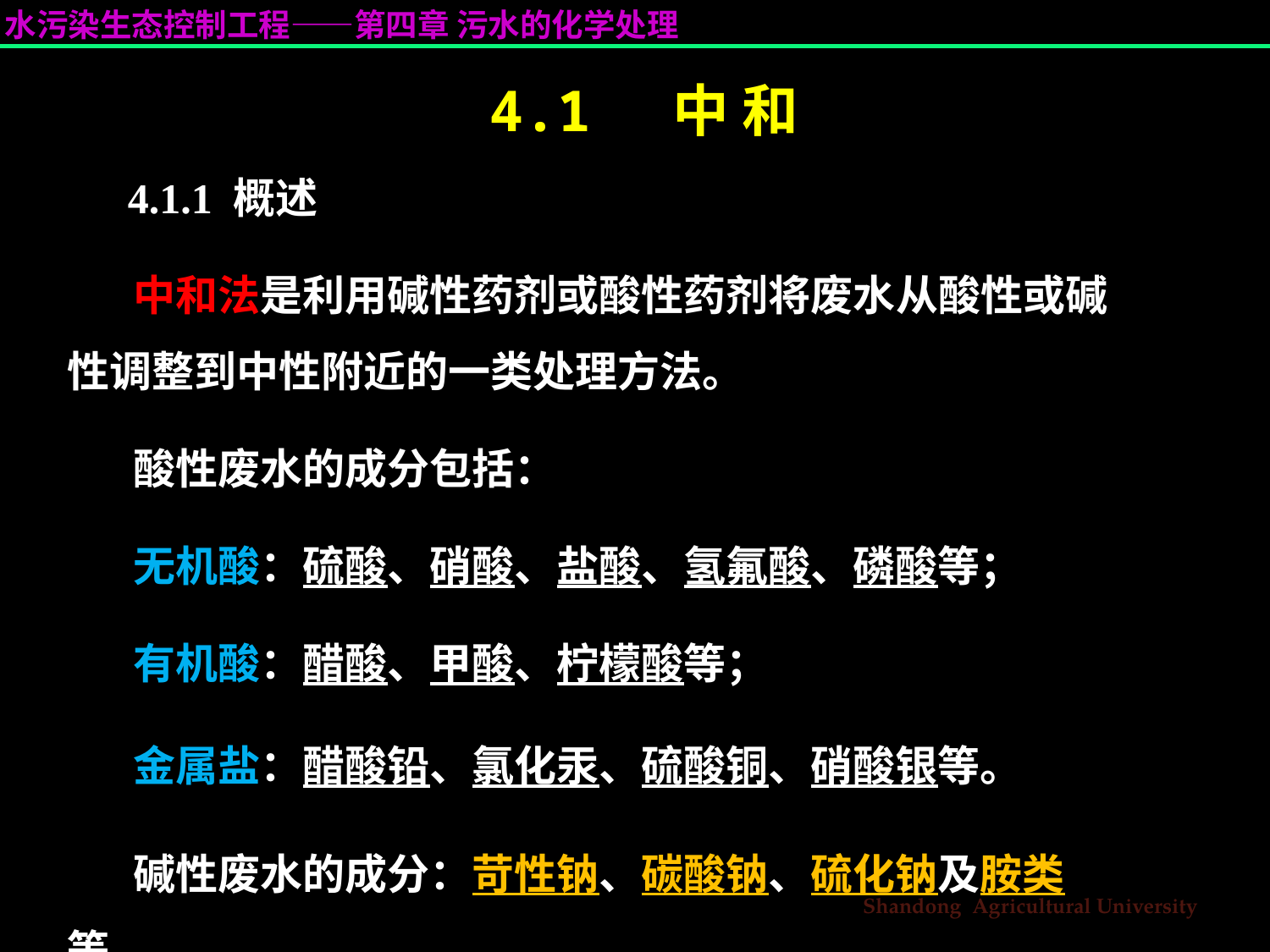

4.1  中 和
# 4.1.1 概述
中和法是利用碱性药剂或酸性药剂将废水从酸性或碱性调整到中性附近的一类处理方法。
酸性废水的成分包括：
无机酸：硫酸、硝酸、盐酸、氢氟酸、磷酸等；
有机酸：醋酸、甲酸、柠檬酸等；
金属盐：醋酸铅、氯化汞、硫酸铜、硝酸银等。
碱性废水的成分：苛性钠、碳酸钠、硫化钠及胺类等。